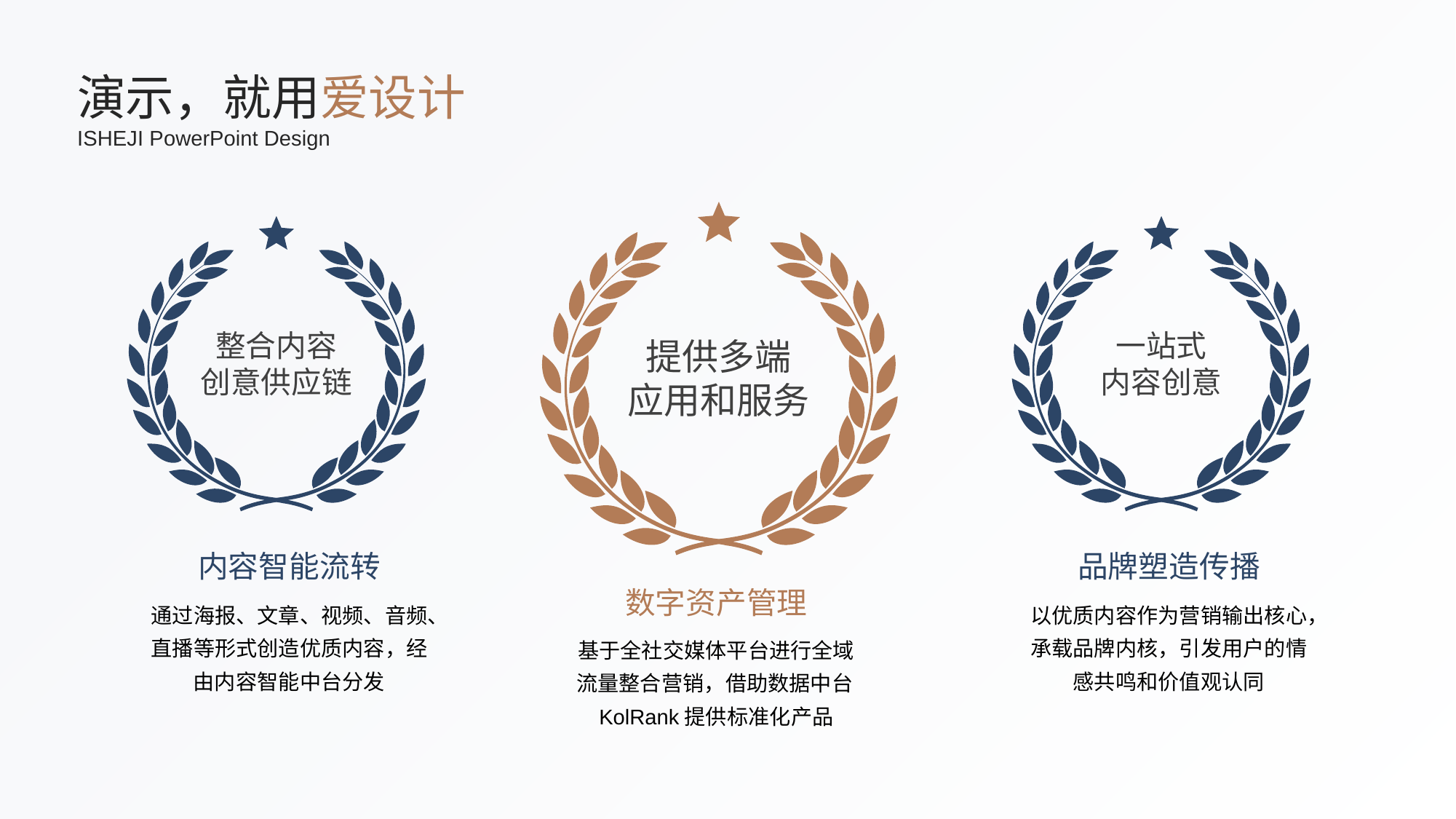

演示，就用爱设计
ISHEJI PowerPoint Design

整合内容
创意供应链
一站式
内容创意
提供多端
应用和服务
内容智能流转
品牌塑造传播
数字资产管理
通过海报、文章、视频、音频、直播等形式创造优质内容，经由内容智能中台分发
以优质内容作为营销输出核心，承载品牌内核，引发用户的情感共鸣和价值观认同
基于全社交媒体平台进行全域流量整合营销，借助数据中台KolRank提供标准化产品